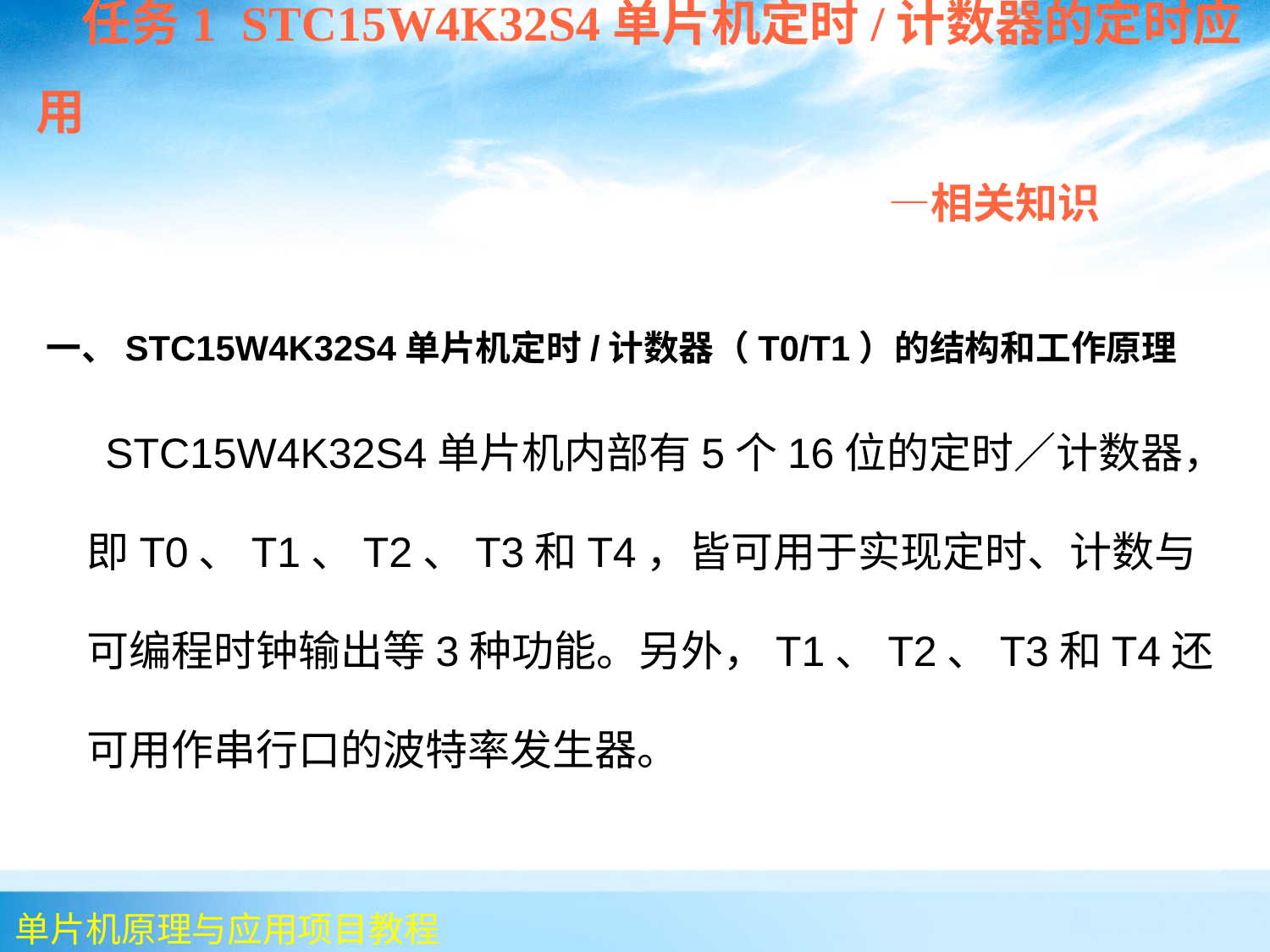

任务1  STC15W4K32S4单片机定时/计数器的定时应用
                                                                            —相关知识
一、STC15W4K32S4单片机定时/计数器（T0/T1）的结构和工作原理
     STC15W4K32S4单片机内部有5个16位的定时／计数器，即T0、T1、T2、T3和T4，皆可用于实现定时、计数与可编程时钟输出等3种功能。另外，T1、T2、T3和T4还可用作串行口的波特率发生器。